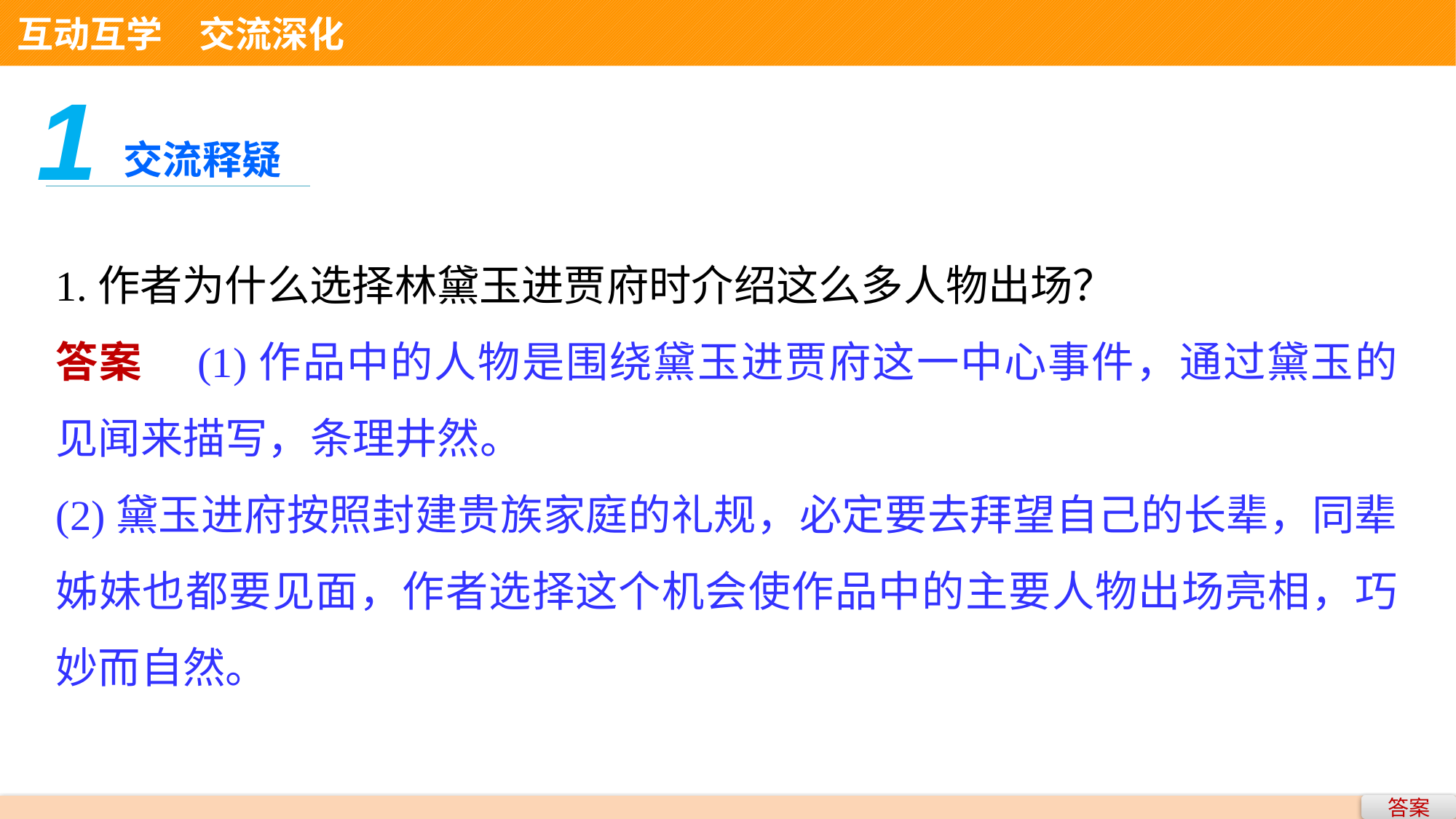

互动互学　交流深化
1
交流释疑
1.作者为什么选择林黛玉进贾府时介绍这么多人物出场？
答案　(1)作品中的人物是围绕黛玉进贾府这一中心事件，通过黛玉的见闻来描写，条理井然。
(2)黛玉进府按照封建贵族家庭的礼规，必定要去拜望自己的长辈，同辈姊妹也都要见面，作者选择这个机会使作品中的主要人物出场亮相，巧妙而自然。
答案